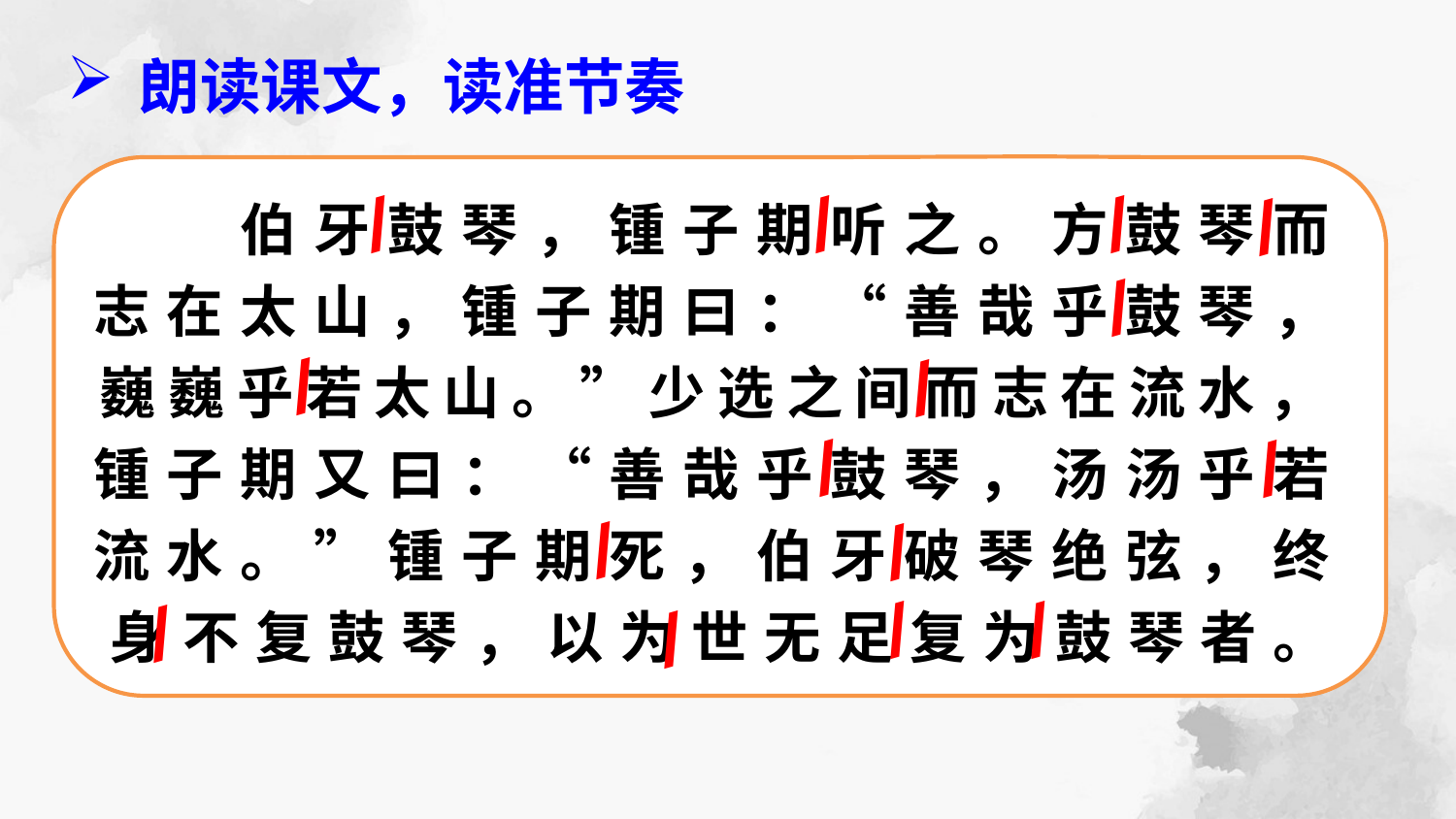

朗读课文，读准节奏

/
/
/
/
　　伯牙鼓琴，锺子期听之。方鼓琴而志在太山，锺子期曰：“善哉乎鼓琴，巍巍乎若太山。”少选之间而志在流水，锺子期又曰：“善哉乎鼓琴，汤汤乎若流水。”锺子期死，伯牙破琴绝弦，终身不复鼓琴，以为世无足复为鼓琴者。
/
/
/
/
/
/
/
/
/
/
/